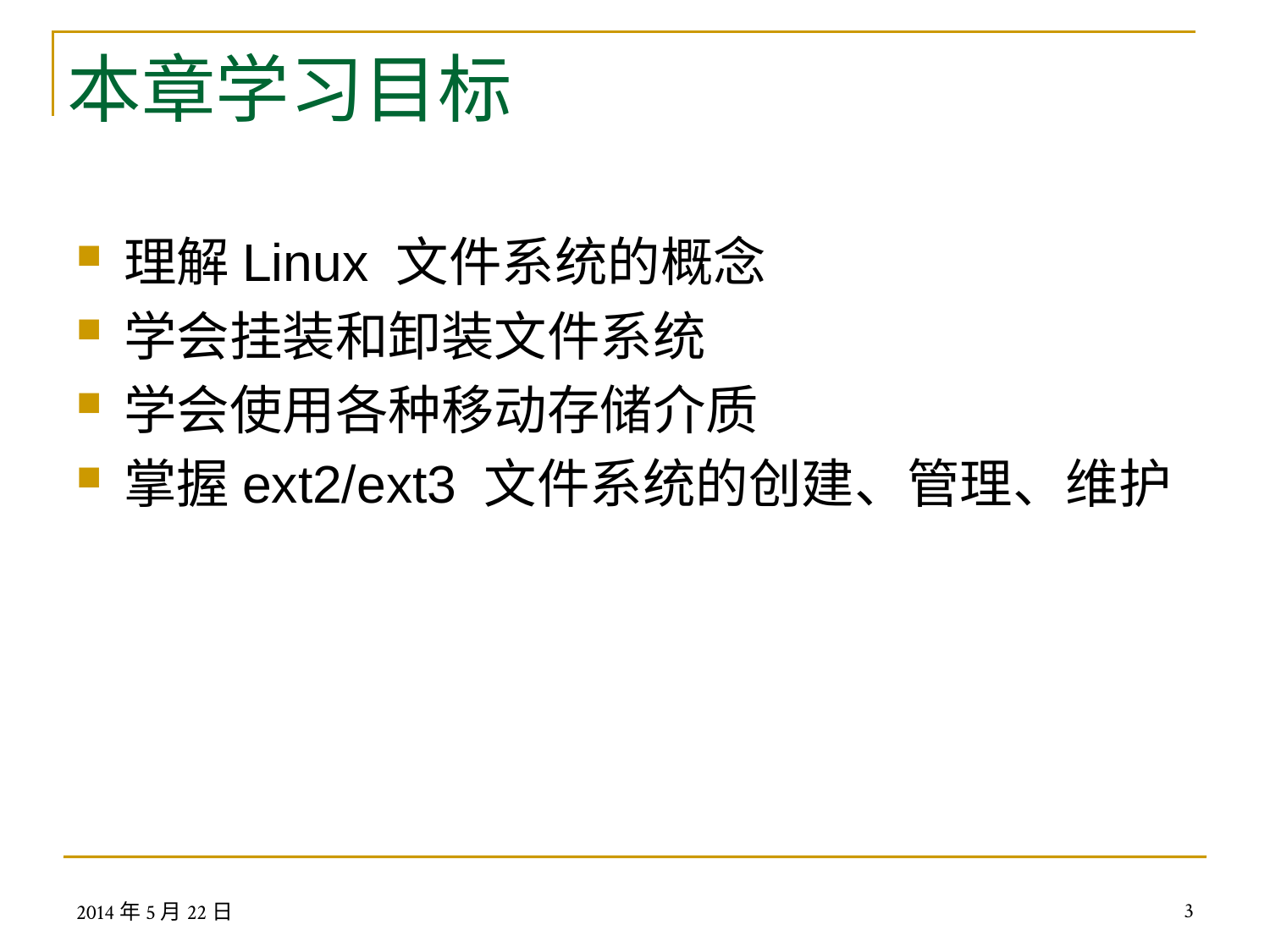

# 本章学习目标
理解Linux 文件系统的概念
学会挂装和卸装文件系统
学会使用各种移动存储介质
掌握ext2/ext3 文件系统的创建、管理、维护

2014年5月22日
3